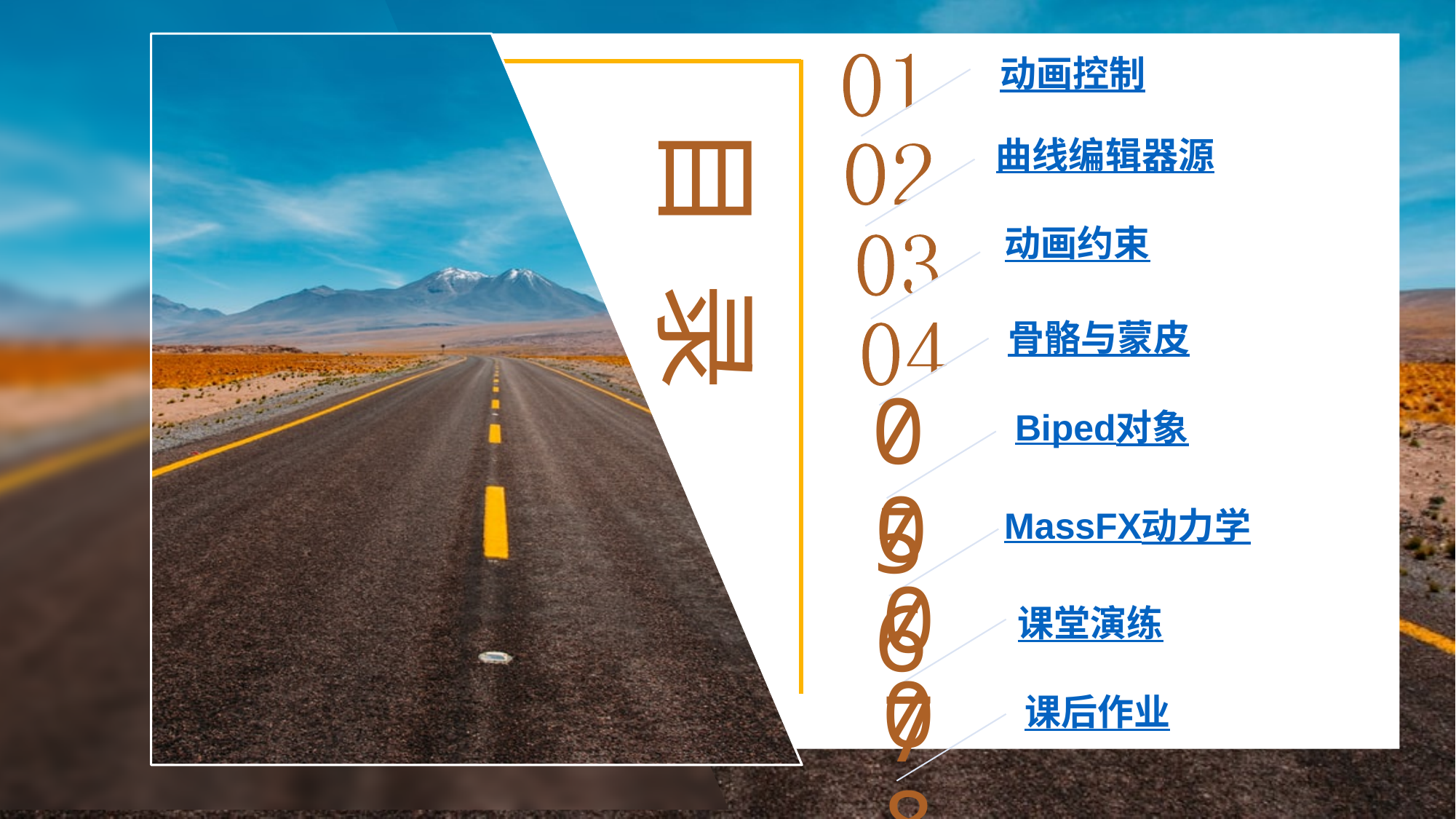

动画控制

 曲线编辑器源

动画约束

骨骼与蒙皮

05
Biped对象
06
MassFX动力学
07
课堂演练
08
课后作业